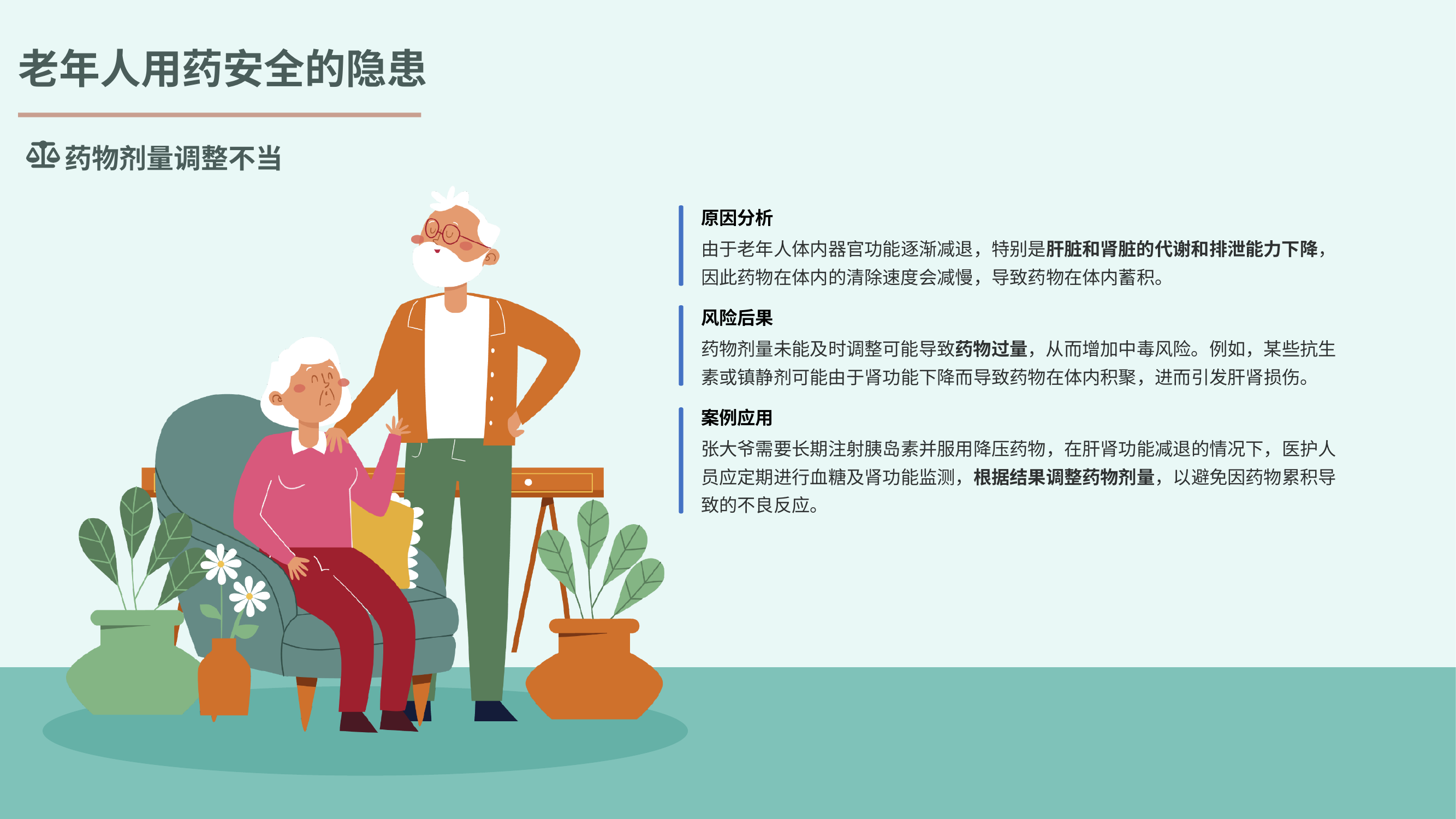

老年人用药安全的隐患

药物剂量调整不当

原因分析

由于老年人体内器官功能逐渐减退，特别是肝脏和肾脏的代谢和排泄能力下降，因此药物在体内的清除速度会减慢，导致药物在体内蓄积。
风险后果

药物剂量未能及时调整可能导致药物过量，从而增加中毒风险。例如，某些抗生素或镇静剂可能由于肾功能下降而导致药物在体内积聚，进而引发肝肾损伤。
案例应用

张大爷需要长期注射胰岛素并服用降压药物，在肝肾功能减退的情况下，医护人员应定期进行血糖及肾功能监测，根据结果调整药物剂量，以避免因药物累积导致的不良反应。